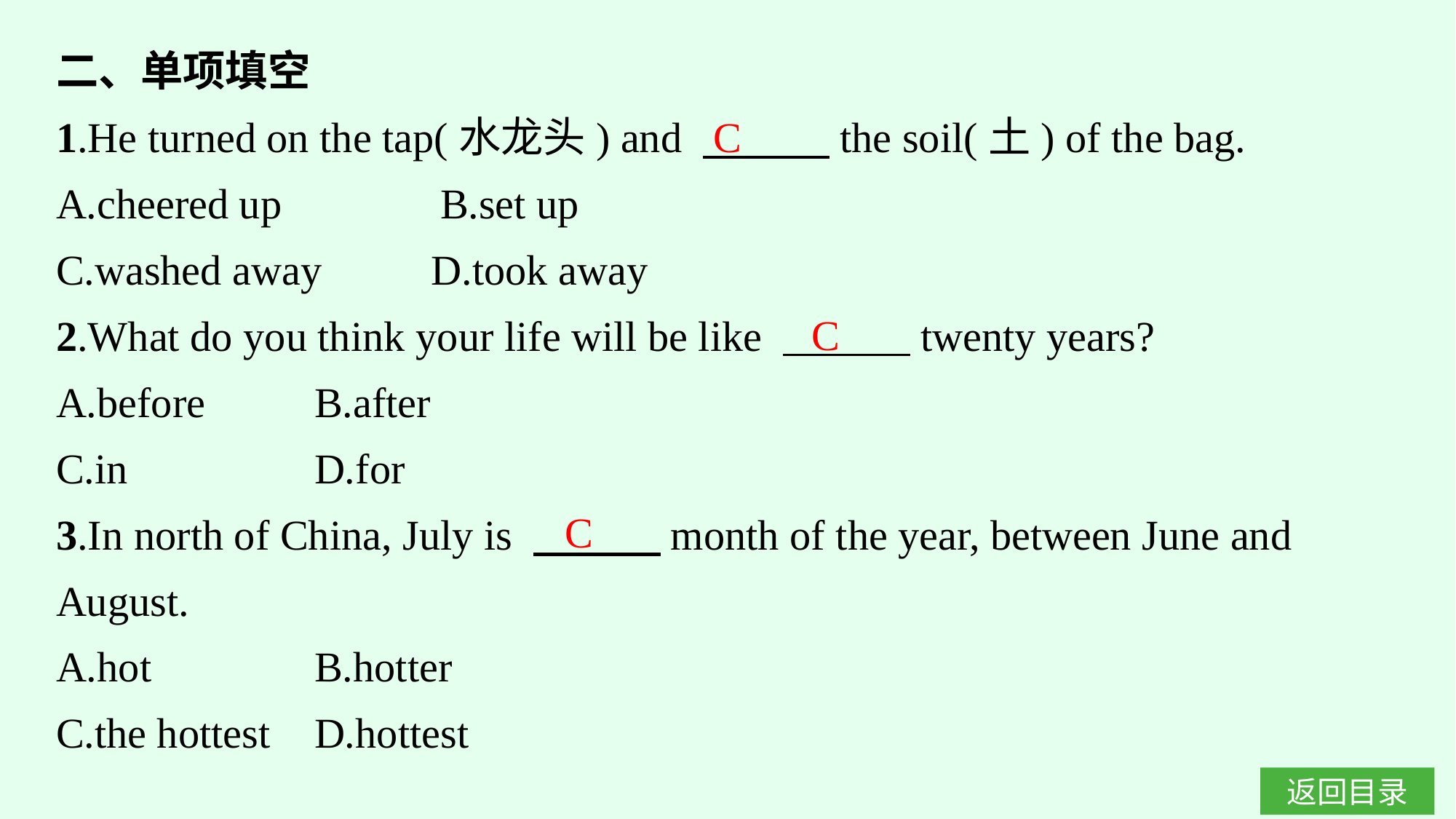

二、单项填空
1.He turned on the tap(水龙头) and 　　　the soil(土) of the bag.
A.cheered up　　　 B.set up
C.washed away	D.took away
2.What do you think your life will be like 　　　twenty years?
A.before	B.after
C.in		D.for
3.In north of China, July is 　　　month of the year, between June and August.
A.hot		B.hotter
C.the hottest	D.hottest
C
C
C